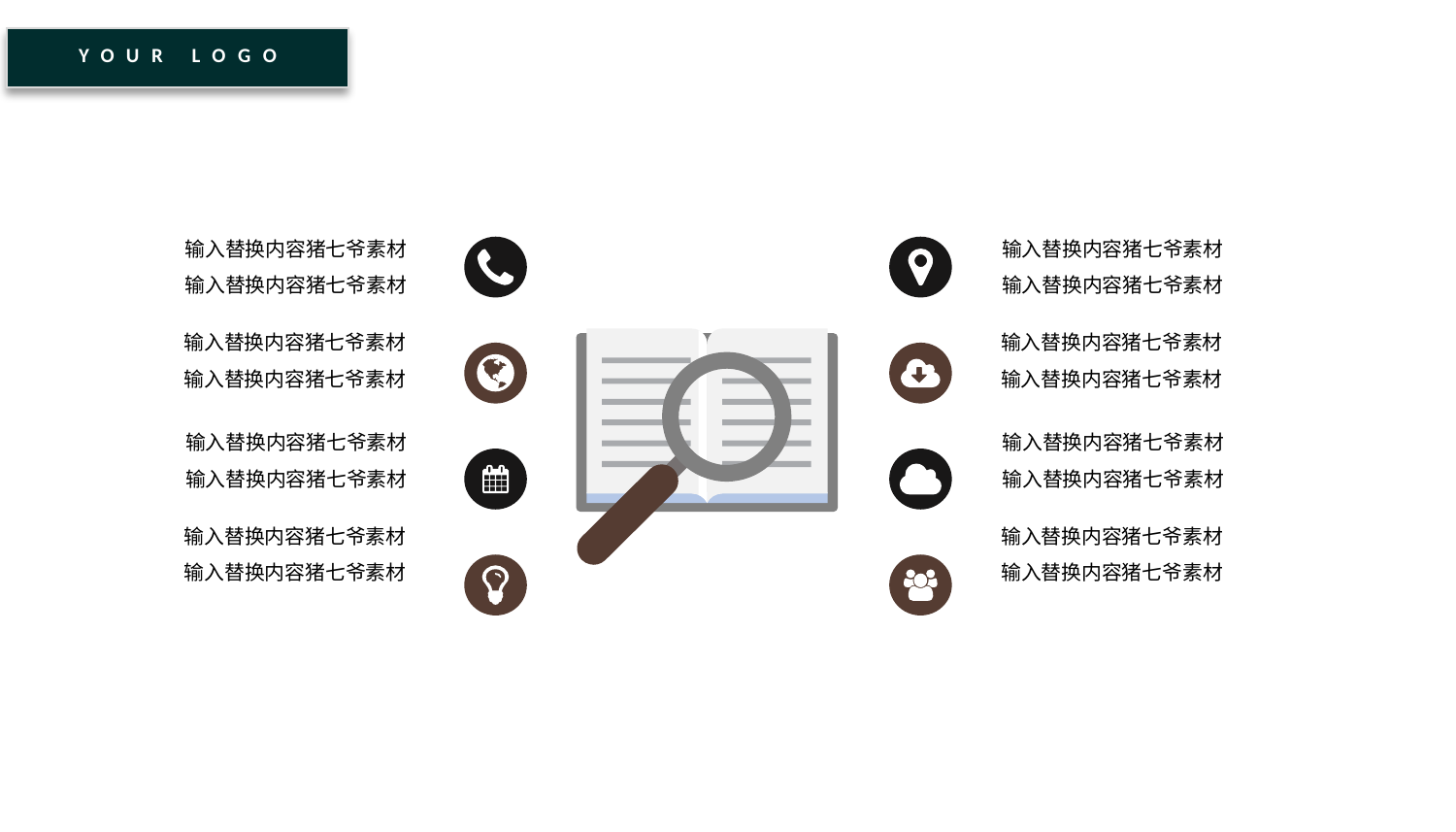

YOUR LOGO
输入替换内容猪七爷素材
输入替换内容猪七爷素材
输入替换内容猪七爷素材
输入替换内容猪七爷素材

输入替换内容猪七爷素材
输入替换内容猪七爷素材
输入替换内容猪七爷素材
输入替换内容猪七爷素材
输入替换内容猪七爷素材
输入替换内容猪七爷素材
输入替换内容猪七爷素材
输入替换内容猪七爷素材
输入替换内容猪七爷素材
输入替换内容猪七爷素材
输入替换内容猪七爷素材
输入替换内容猪七爷素材